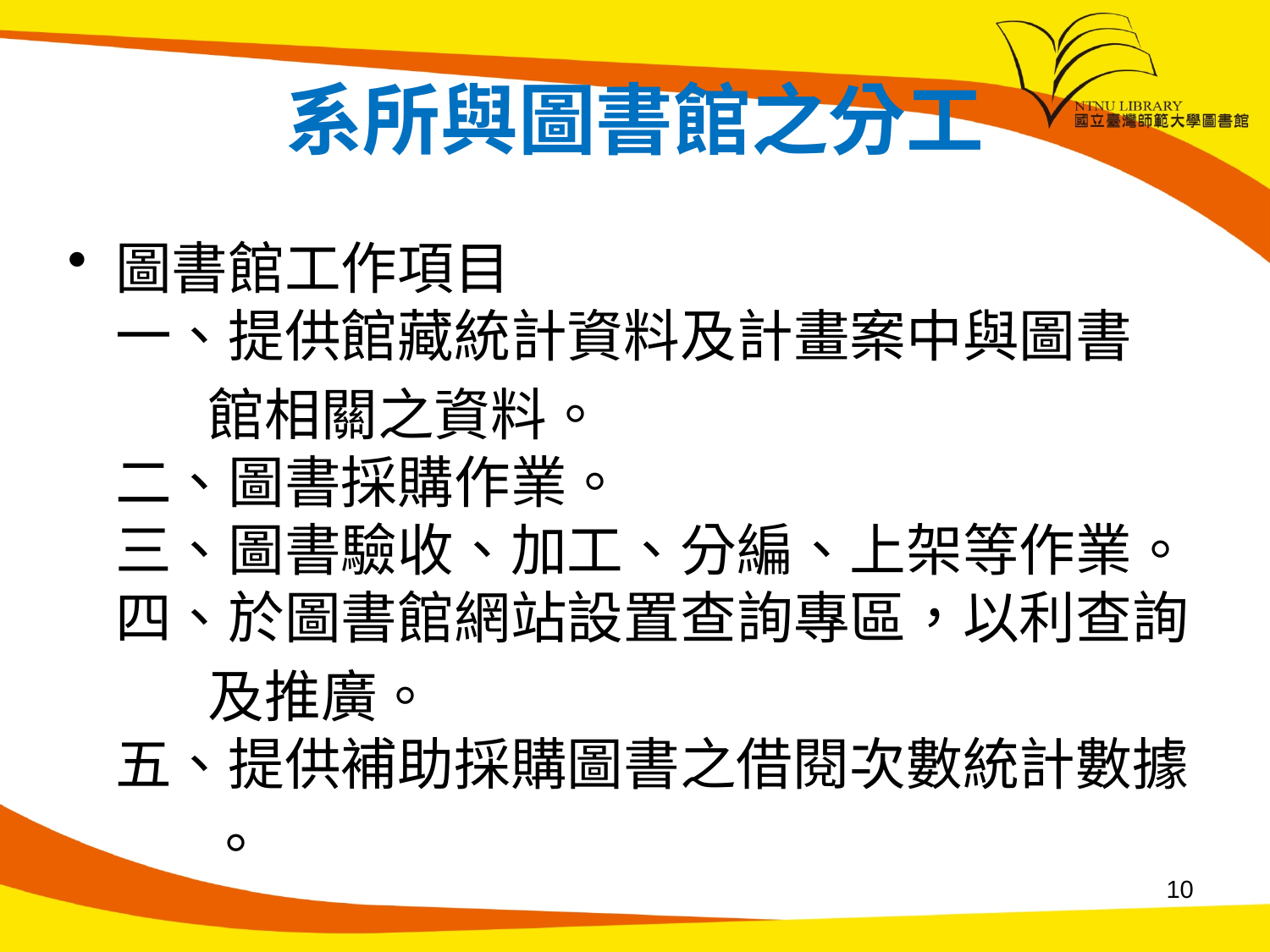

# 系所與圖書館之分工
圖書館工作項目
一、提供館藏統計資料及計畫案中與圖書
          館相關之資料。
二、圖書採購作業。
三、圖書驗收、加工、分編、上架等作業。
四、於圖書館網站設置查詢專區，以利查詢
          及推廣。
五、提供補助採購圖書之借閱次數統計數據
          。
10